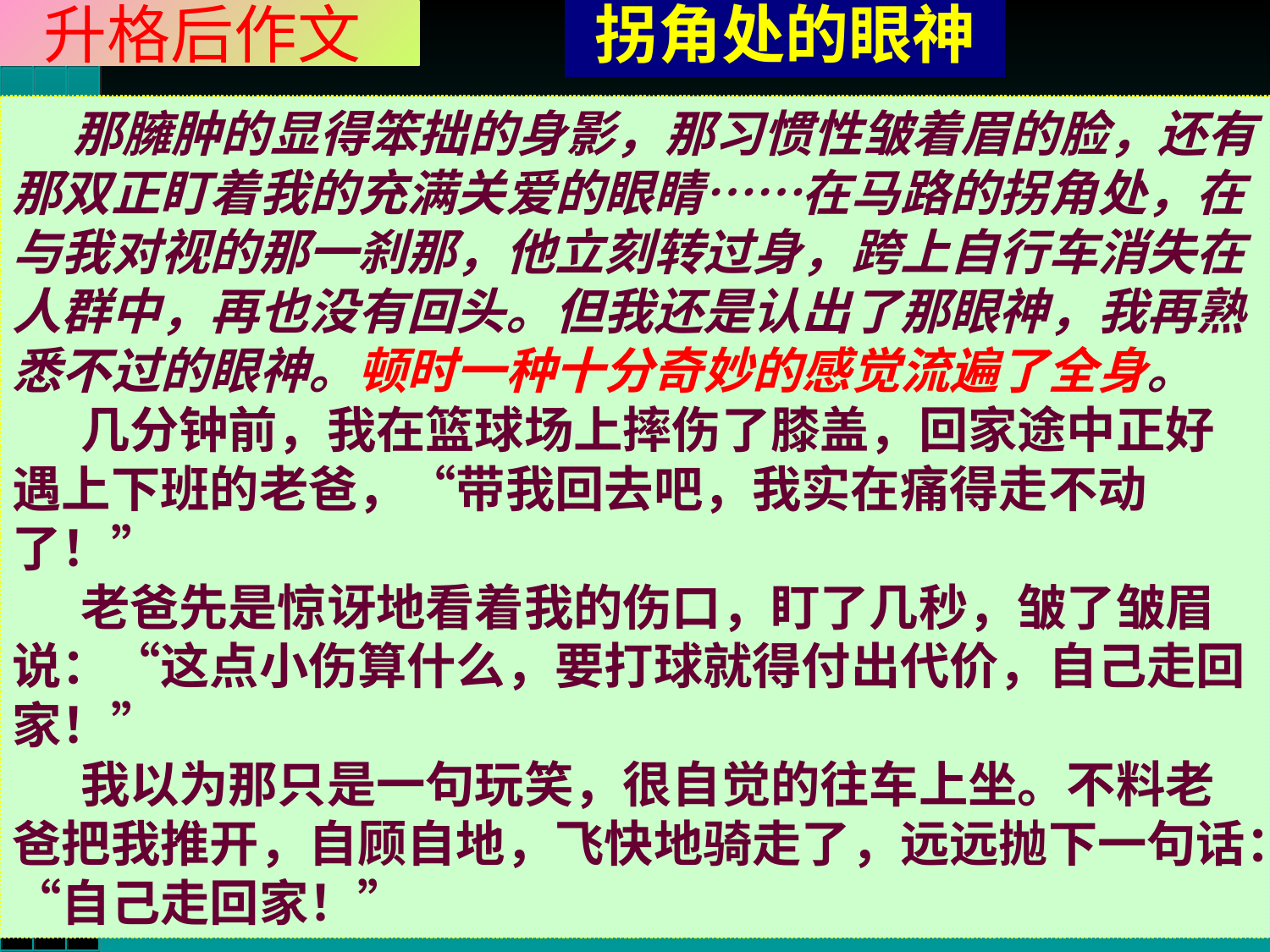

升格后作文
拐角处的眼神
　 那臃肿的显得笨拙的身影，那习惯性皱着眉的脸，还有那双正盯着我的充满关爱的眼睛……在马路的拐角处，在与我对视的那一刹那，他立刻转过身，跨上自行车消失在人群中，再也没有回头。但我还是认出了那眼神，我再熟悉不过的眼神。顿时一种十分奇妙的感觉流遍了全身。
     几分钟前，我在篮球场上摔伤了膝盖，回家途中正好遇上下班的老爸，“带我回去吧，我实在痛得走不动了！”
     老爸先是惊讶地看着我的伤口，盯了几秒，皱了皱眉说：“这点小伤算什么，要打球就得付出代价，自己走回家！”
     我以为那只是一句玩笑，很自觉的往车上坐。不料老爸把我推开，自顾自地，飞快地骑走了，远远抛下一句话：“自己走回家！”
升格意见：
　《拐角处的眼神》不能说文笔有多美，但是作者用朴素平实的语言叙述了父亲在我“受伤”以后的行为态度，较好地表现了父爱的那一份深沉和独特，情节也有一定的起伏变化。不过，仔细读读，会发现文中尚有须作修改，方能更好地写出事件的波澜。比如：
　　文章开头可设置悬念，由父亲在拐角处的独特眼神来引出一段父子之情，使读者看了开头就产生一种悬想和期待。